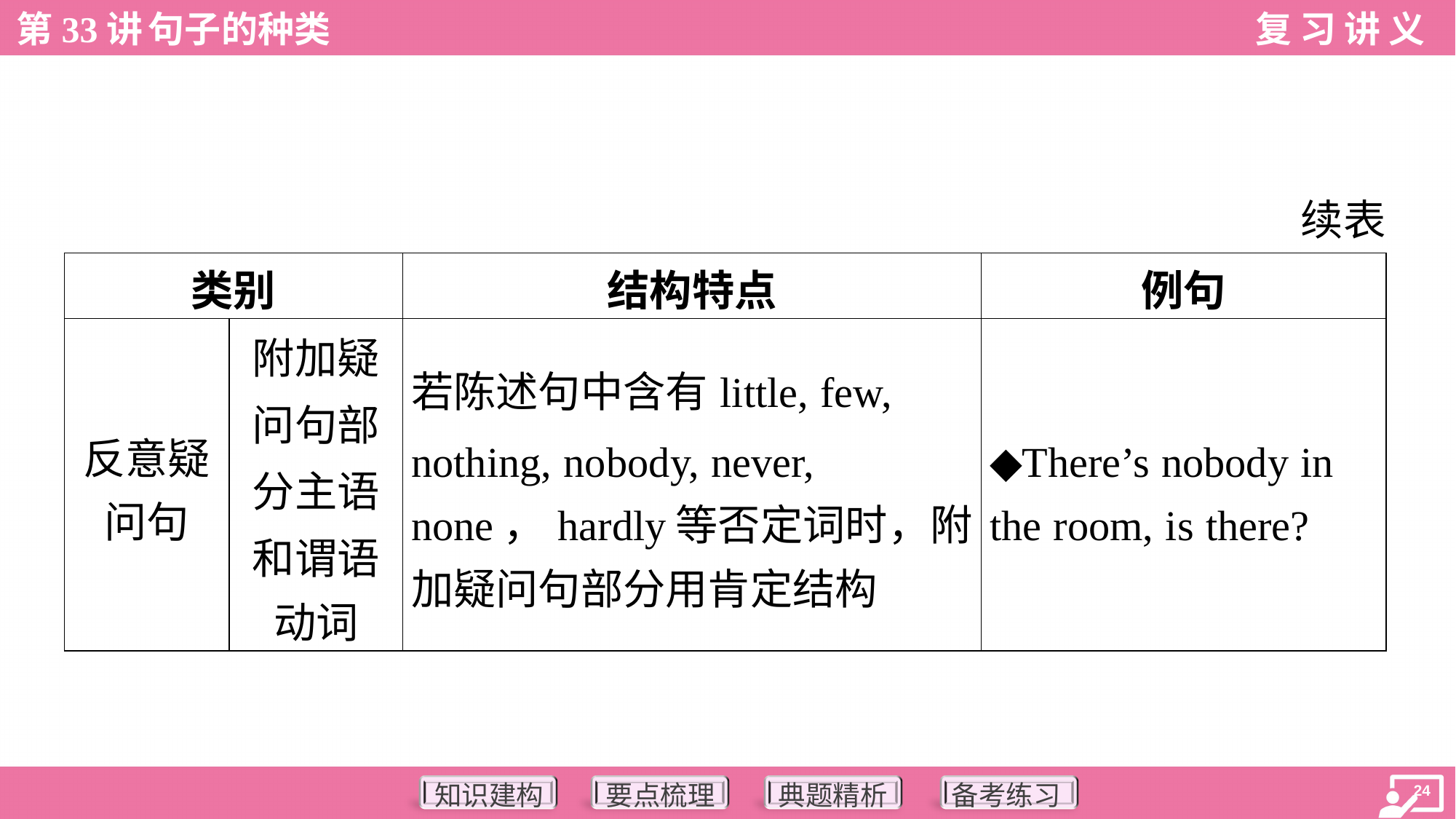

续表
| 类别 |  | 结构特点 | 例句 |
| --- | --- | --- | --- |
| 反意疑 问句 | 附加疑 问句部 分主语 和谓语 动词 | 若陈述句中含有little, few, nothing, nobody, never, none，hardly等否定词时，附 加疑问句部分用肯定结构 | ◆There’s nobody in the room, is there? |